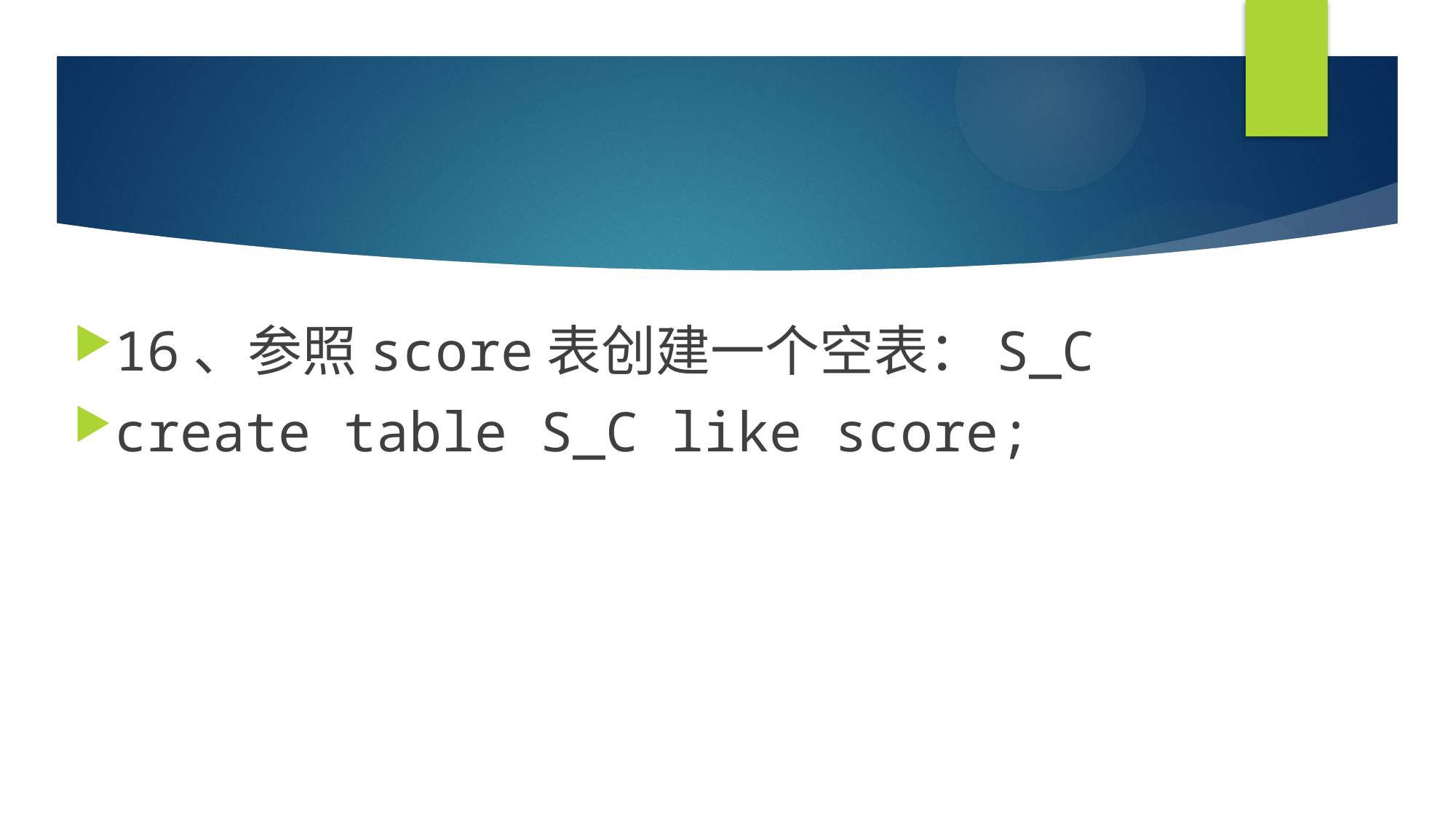

#
16、参照score表创建一个空表：S_C
create table S_C like score;